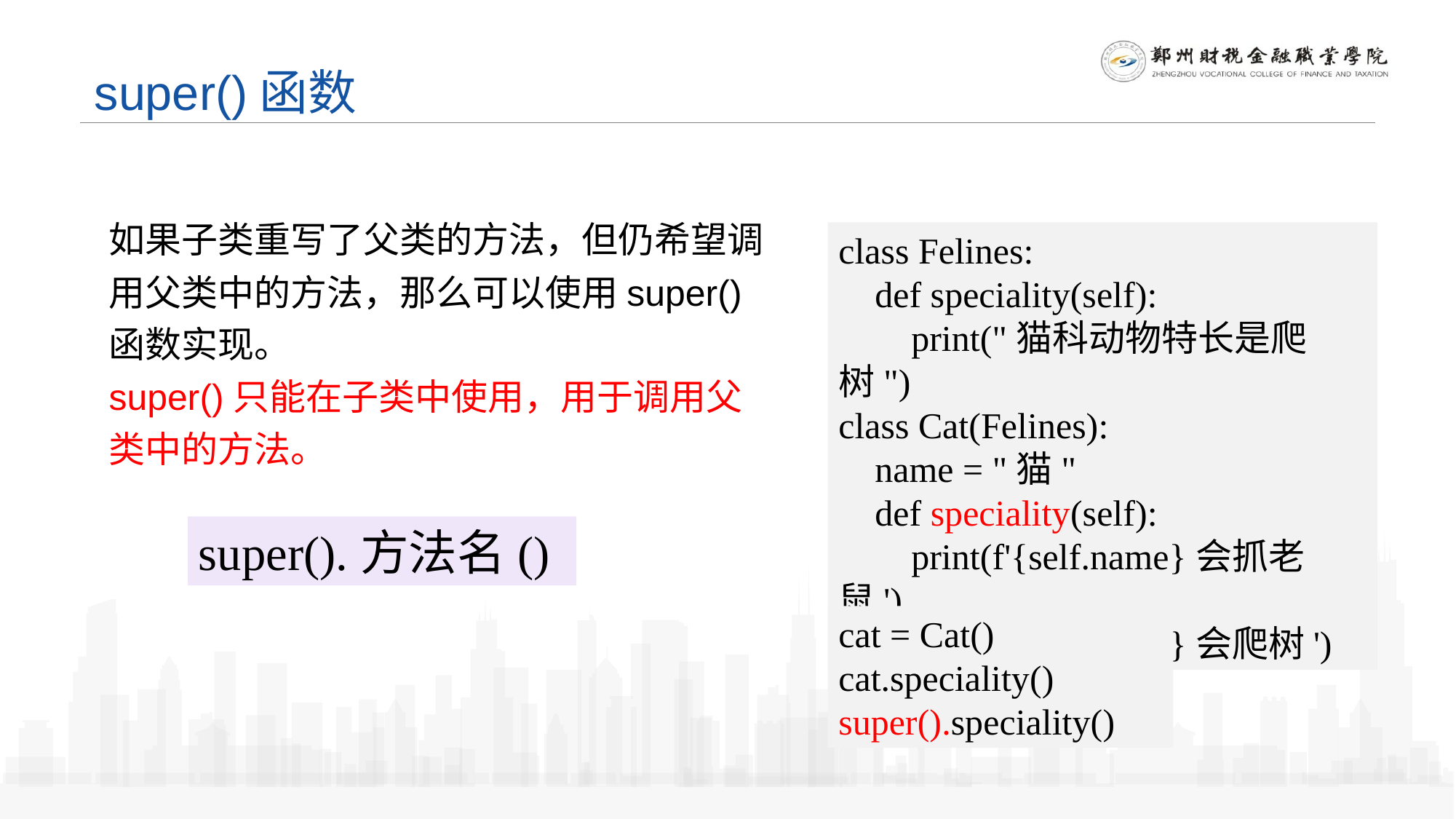

super()函数
如果子类重写了父类的方法，但仍希望调用父类中的方法，那么可以使用super()函数实现。
super()只能在子类中使用，用于调用父类中的方法。
class Felines:
    def speciality(self):
        print("猫科动物特长是爬树")
class Cat(Felines):
    name = "猫"
    def speciality(self):
        print(f'{self.name}会抓老鼠')
        print(f'{self.name}会爬树')
super().方法名()
cat = Cat()
cat.speciality()
super().speciality()